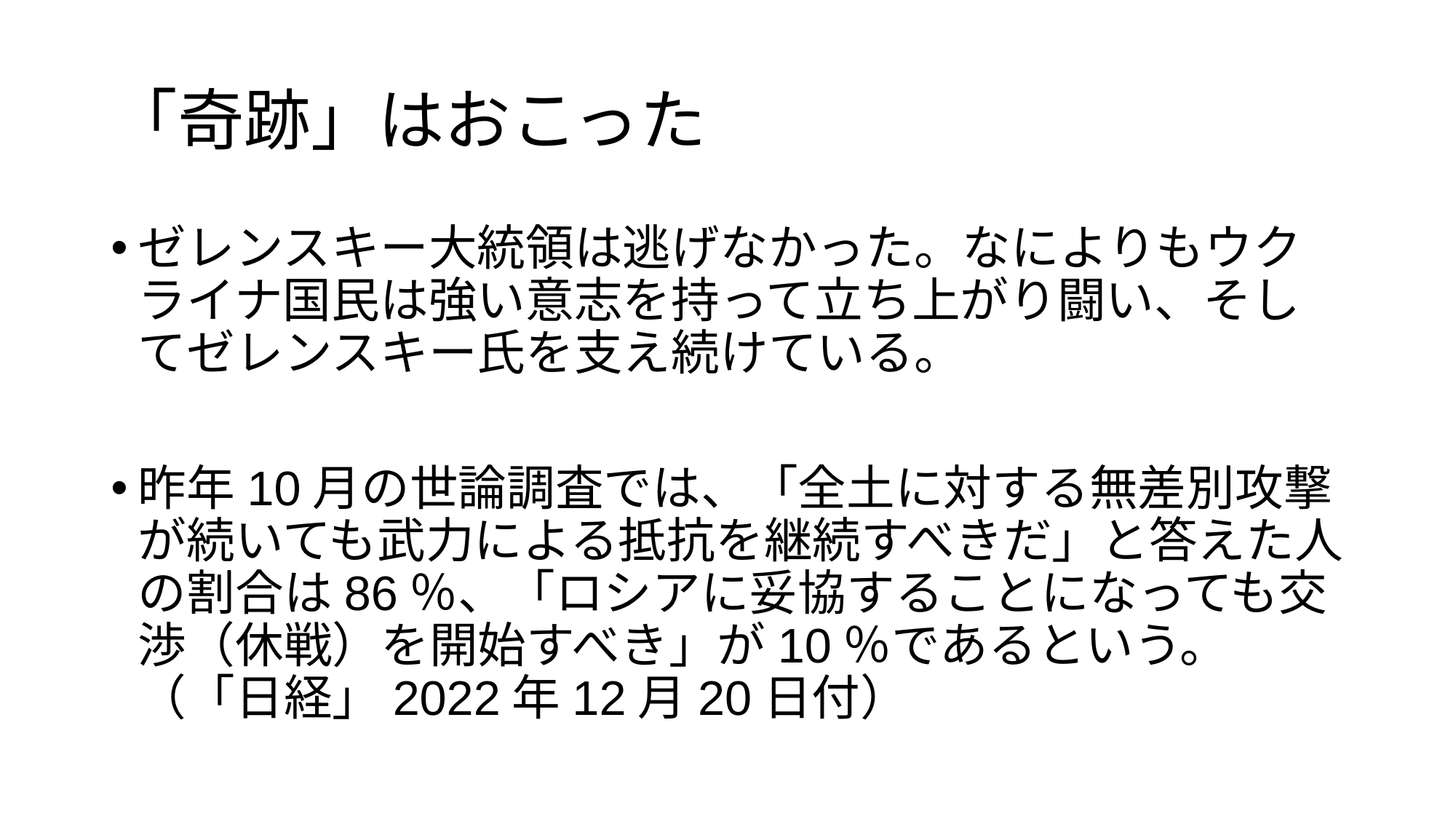

# 「奇跡」はおこった
ゼレンスキー大統領は逃げなかった。なによりもウクライナ国民は強い意志を持って立ち上がり闘い、そしてゼレンスキー氏を支え続けている。

昨年10月の世論調査では、「全土に対する無差別攻撃が続いても武力による抵抗を継続すべきだ」と答えた人の割合は86％、「ロシアに妥協することになっても交渉（休戦）を開始すべき」が10％であるという。（「日経」2022年12月20日付）